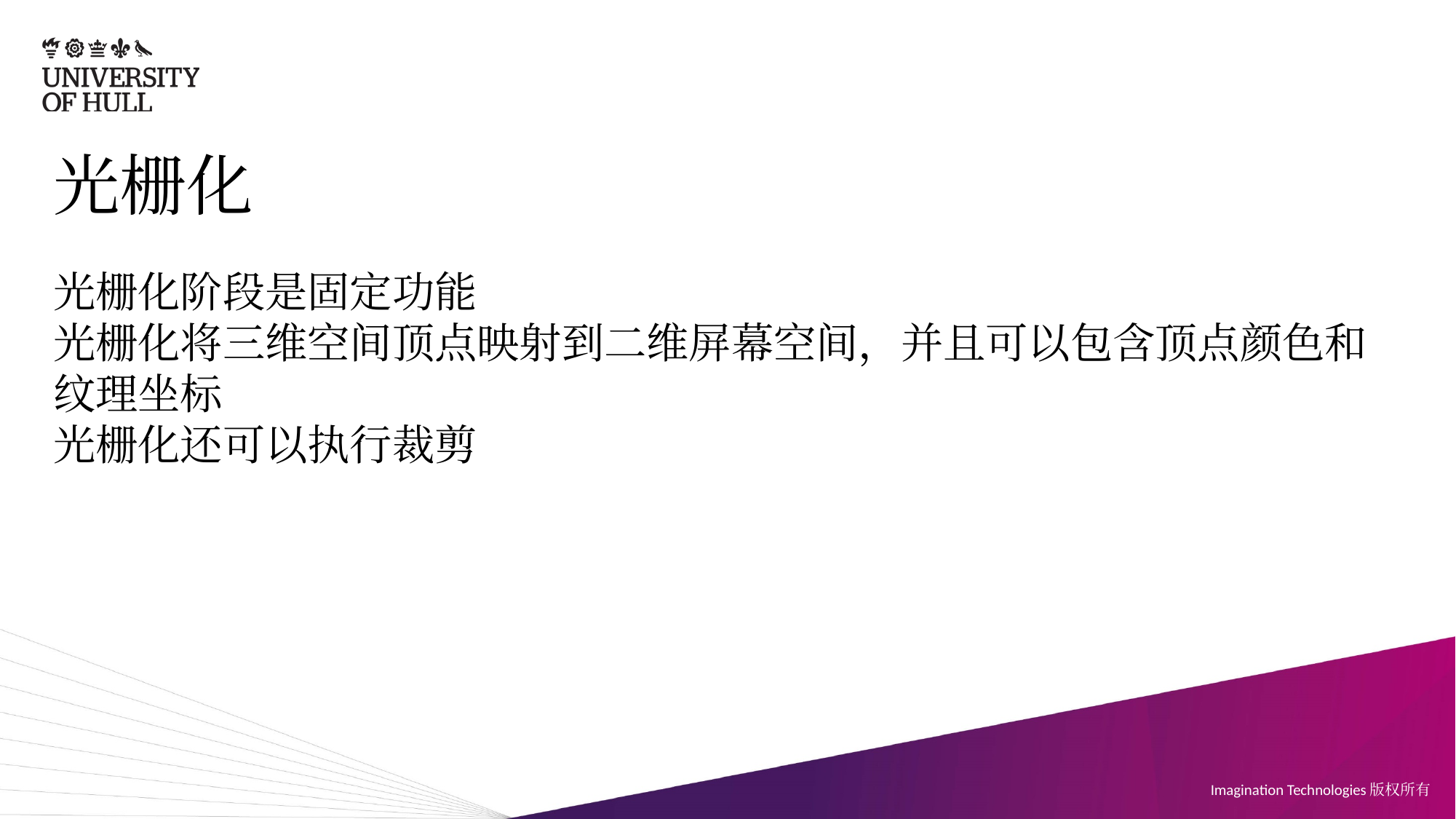

# 光栅化
光栅化阶段是固定功能
光栅化将三维空间顶点映射到二维屏幕空间，并且可以包含顶点颜色和纹理坐标
光栅化还可以执行裁剪